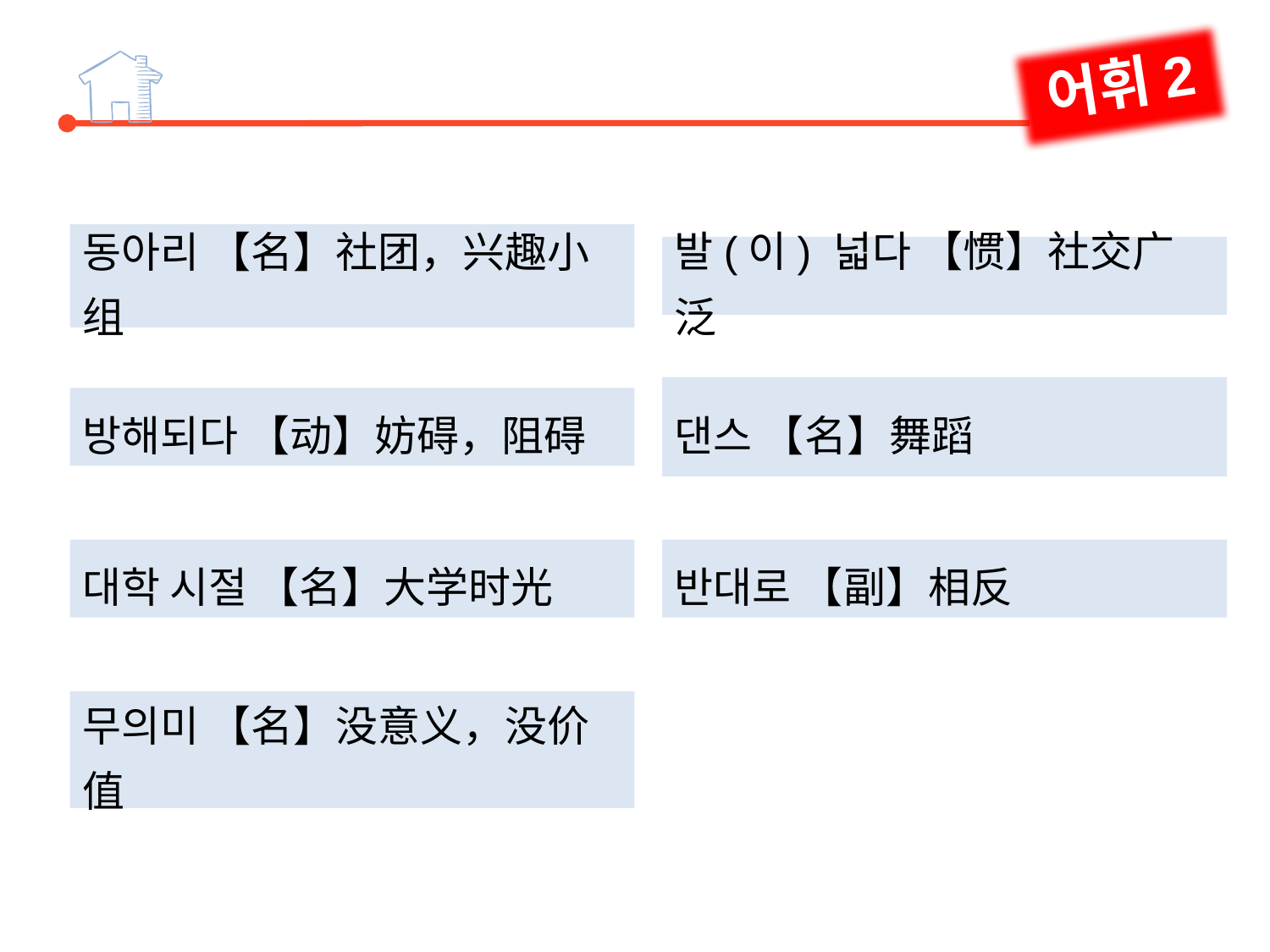

어휘2

동아리 【名】社团，兴趣小组
발(이) 넓다 【惯】社交广泛
댄스 【名】舞蹈
방해되다 【动】妨碍，阻碍
반대로 【副】相反
대학 시절 【名】大学时光
무의미 【名】没意义，没价值